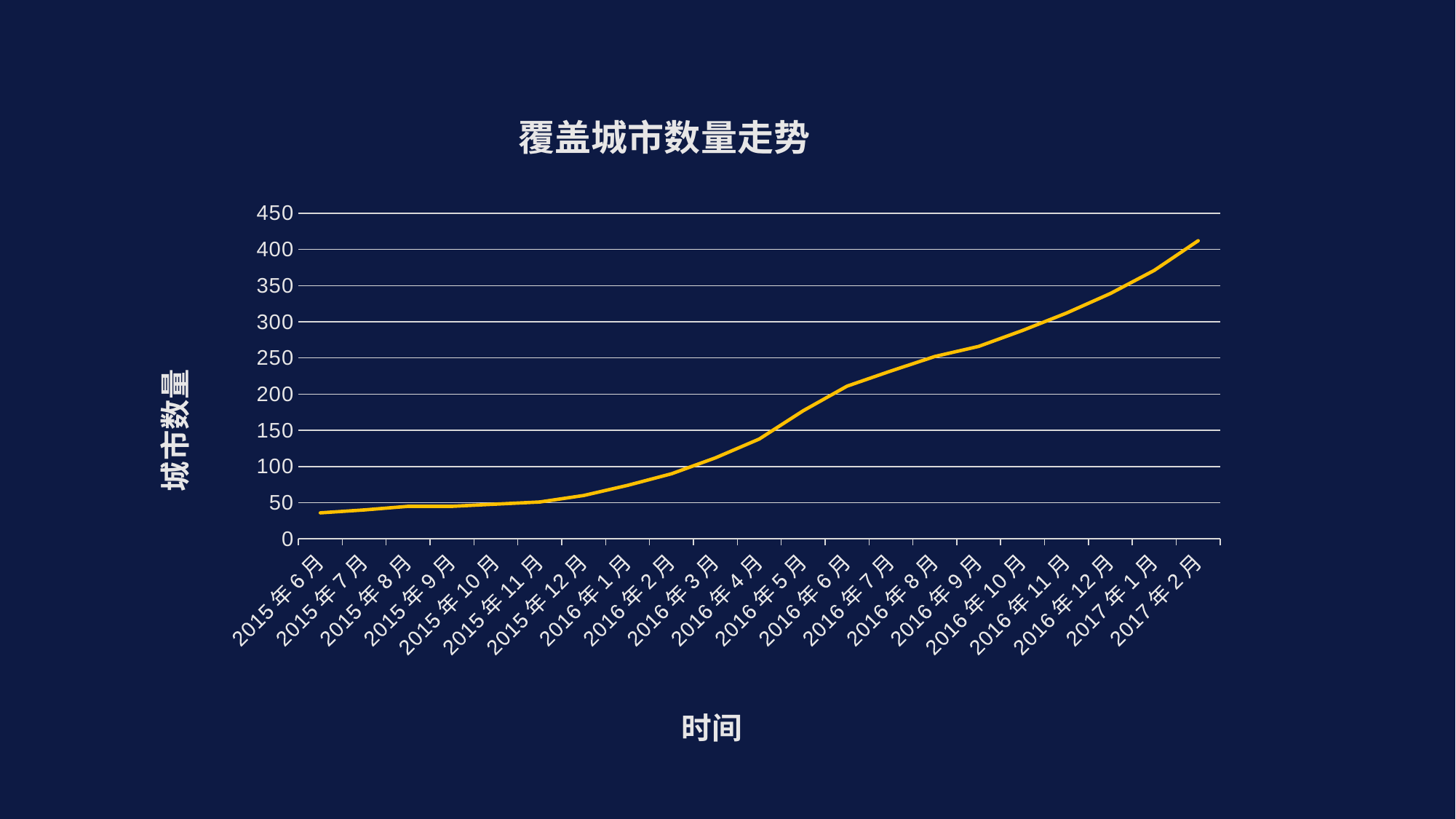

### Chart: 覆盖城市数量走势

| Category | 城市数量 |
|---|---|
| 42156 | 36.0 |
| 42186 | 40.0 |
| 42217 | 45.0 |
| 42248 | 45.0 |
| 42278 | 48.0 |
| 42309 | 51.0 |
| 42339 | 60.0 |
| 42370 | 74.0 |
| 42401 | 90.0 |
| 42430 | 112.0 |
| 42461 | 138.0 |
| 42491 | 177.0 |
| 42522 | 211.0 |
| 42552 | 232.0 |
| 42583 | 252.0 |
| 42614 | 266.0 |
| 42644 | 288.0 |
| 42675 | 312.0 |
| 42705 | 339.0 |
| 42736 | 371.0 |
| 42767 | 412.0 |